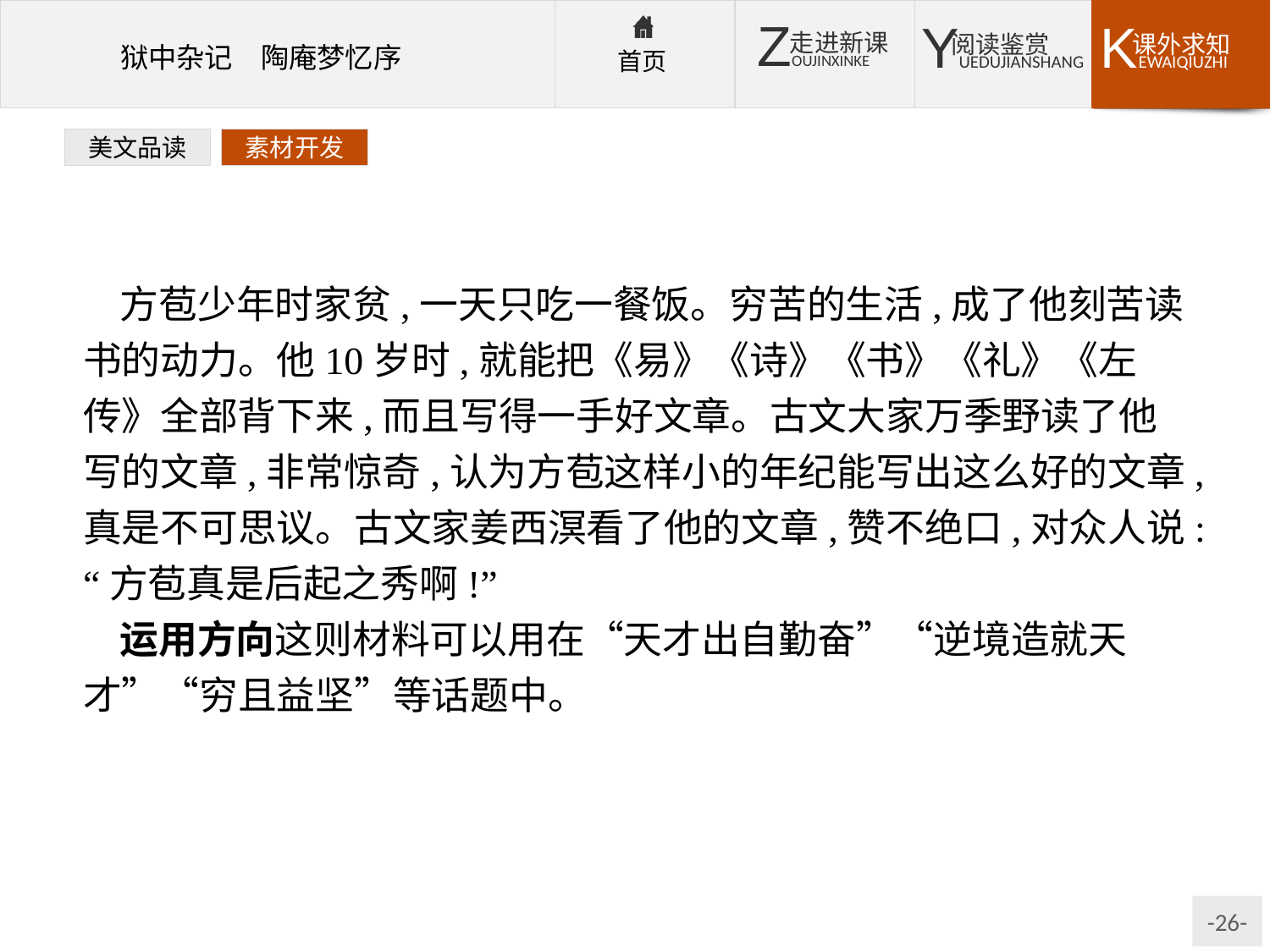

美文品读
素材开发
方苞少年时家贫,一天只吃一餐饭。穷苦的生活,成了他刻苦读书的动力。他10岁时,就能把《易》《诗》《书》《礼》《左传》全部背下来,而且写得一手好文章。古文大家万季野读了他写的文章,非常惊奇,认为方苞这样小的年纪能写出这么好的文章,真是不可思议。古文家姜西溟看了他的文章,赞不绝口,对众人说:“方苞真是后起之秀啊!”
运用方向这则材料可以用在“天才出自勤奋”“逆境造就天才”“穷且益坚”等话题中。